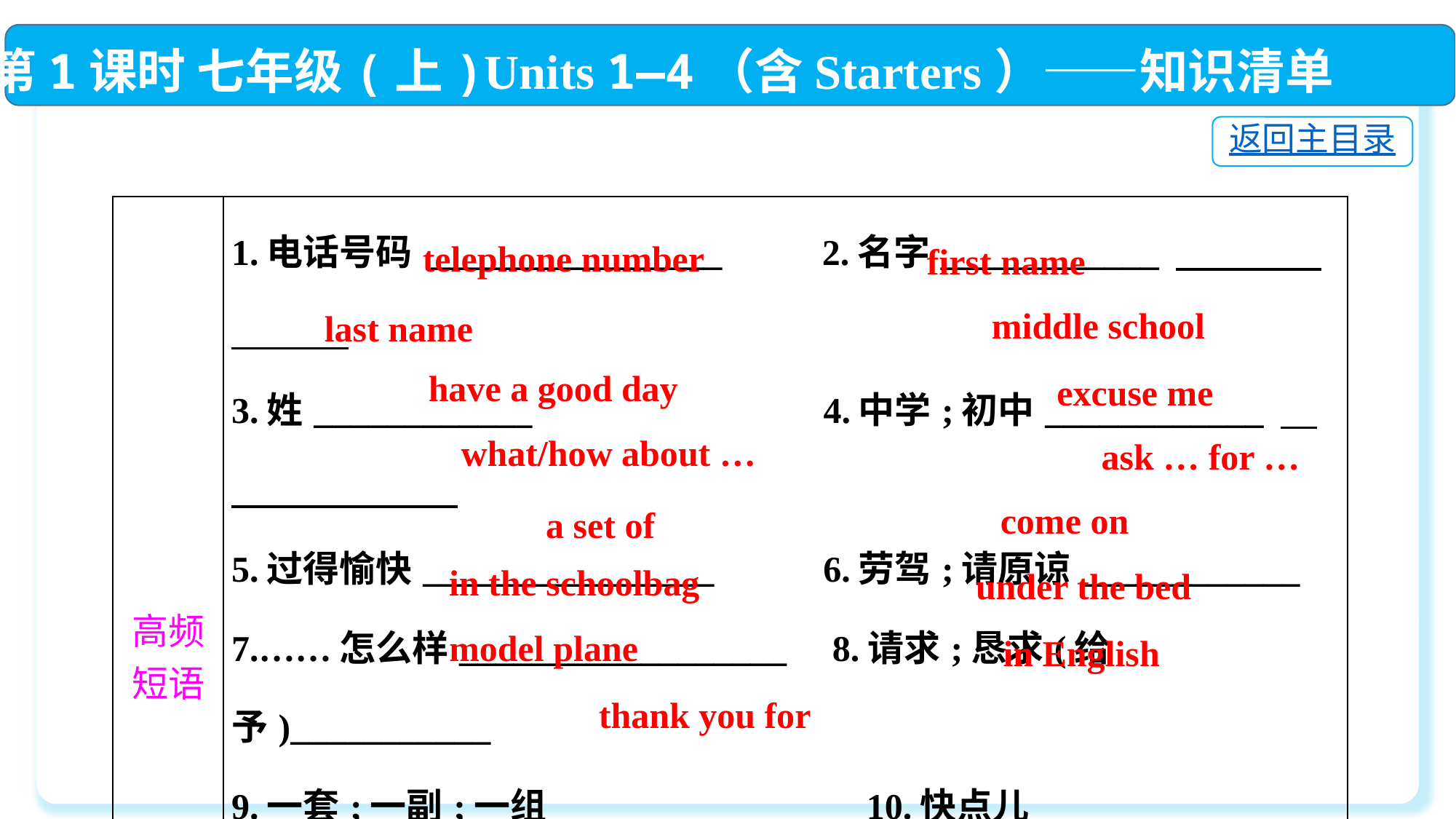

第1课时 七年级(上)Units 1—4（含Starters）——知识清单

返回主目录
| 高频 短语 | 1.电话号码 \_\_\_\_\_\_\_\_\_\_\_\_\_\_\_\_ 2.名字\_\_\_\_\_\_\_\_\_\_\_\_ 　　　　　　　 3.姓\_\_\_\_\_\_\_\_\_\_\_\_ 4.中学;初中\_\_\_\_\_\_\_\_\_\_\_\_ 　　　　　　　 5.过得愉快\_\_\_\_\_\_\_\_\_\_\_\_\_\_\_\_ 6.劳驾;请原谅\_\_\_\_\_\_\_\_\_\_\_\_ 7.……怎么样\_\_\_\_\_\_\_\_\_\_\_\_\_\_\_\_\_\_ 8.请求;恳求(给予)\_\_\_\_\_\_\_\_\_\_\_ 9.一套;一副;一组\_\_\_\_\_\_\_\_\_\_\_\_ 10.快点儿\_\_\_\_\_\_\_\_\_\_\_\_　　　　　　 11.在书包里\_\_\_\_\_\_\_\_\_\_\_\_\_\_\_\_\_ 12.在床下\_\_\_\_\_\_\_\_\_\_\_\_　　　　　　　 13.飞机模型 \_\_\_\_\_\_\_\_\_\_\_\_ 14.用英语\_\_\_\_\_\_\_\_\_\_\_\_　　　　　　　 15.为……而感谢你(们)\_\_\_\_\_\_\_\_\_\_\_\_ |
| --- | --- |
telephone number
 first name
middle school
last name
have a good day
excuse me
what/how about …
ask … for …
come on
a set of
in the schoolbag
under the bed
model plane
in English
thank you for